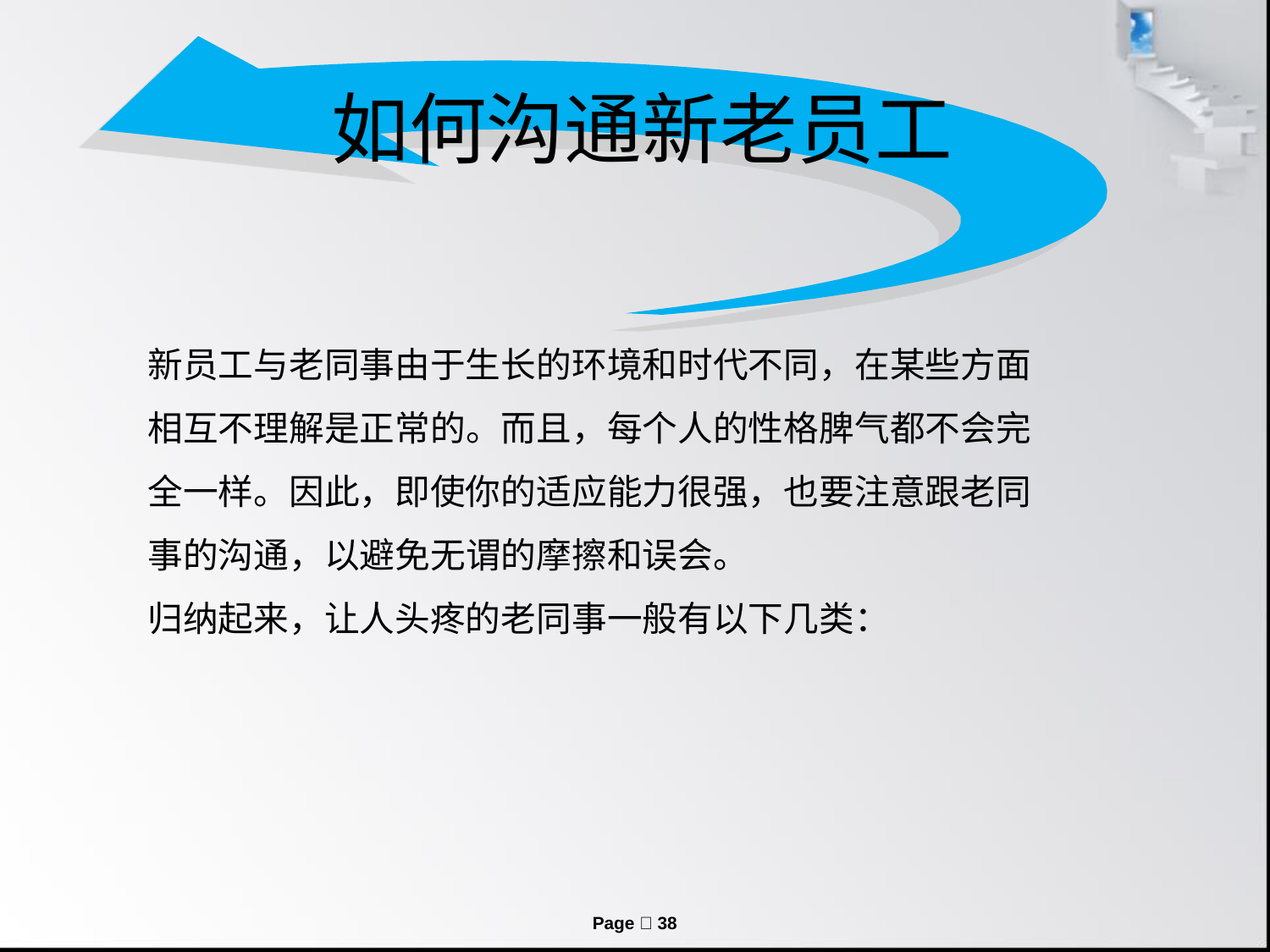

#
如何沟通新老员工
新员工与老同事由于生长的环境和时代不同，在某些方面相互不理解是正常的。而且，每个人的性格脾气都不会完全一样。因此，即使你的适应能力很强，也要注意跟老同事的沟通，以避免无谓的摩擦和误会。
归纳起来，让人头疼的老同事一般有以下几类：